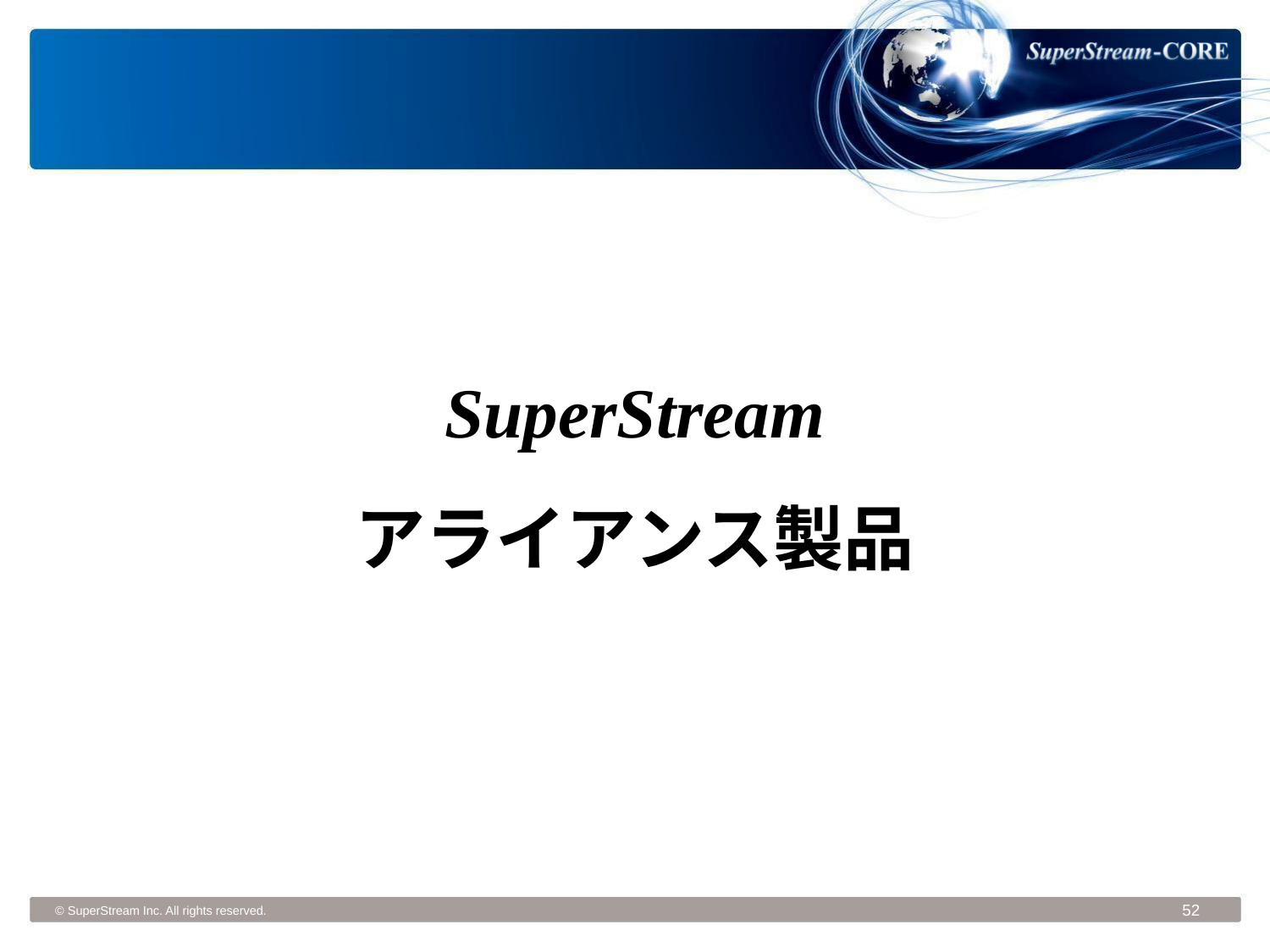

SuperStream
アライアンス製品

© SuperStream Inc. All rights reserved.
52